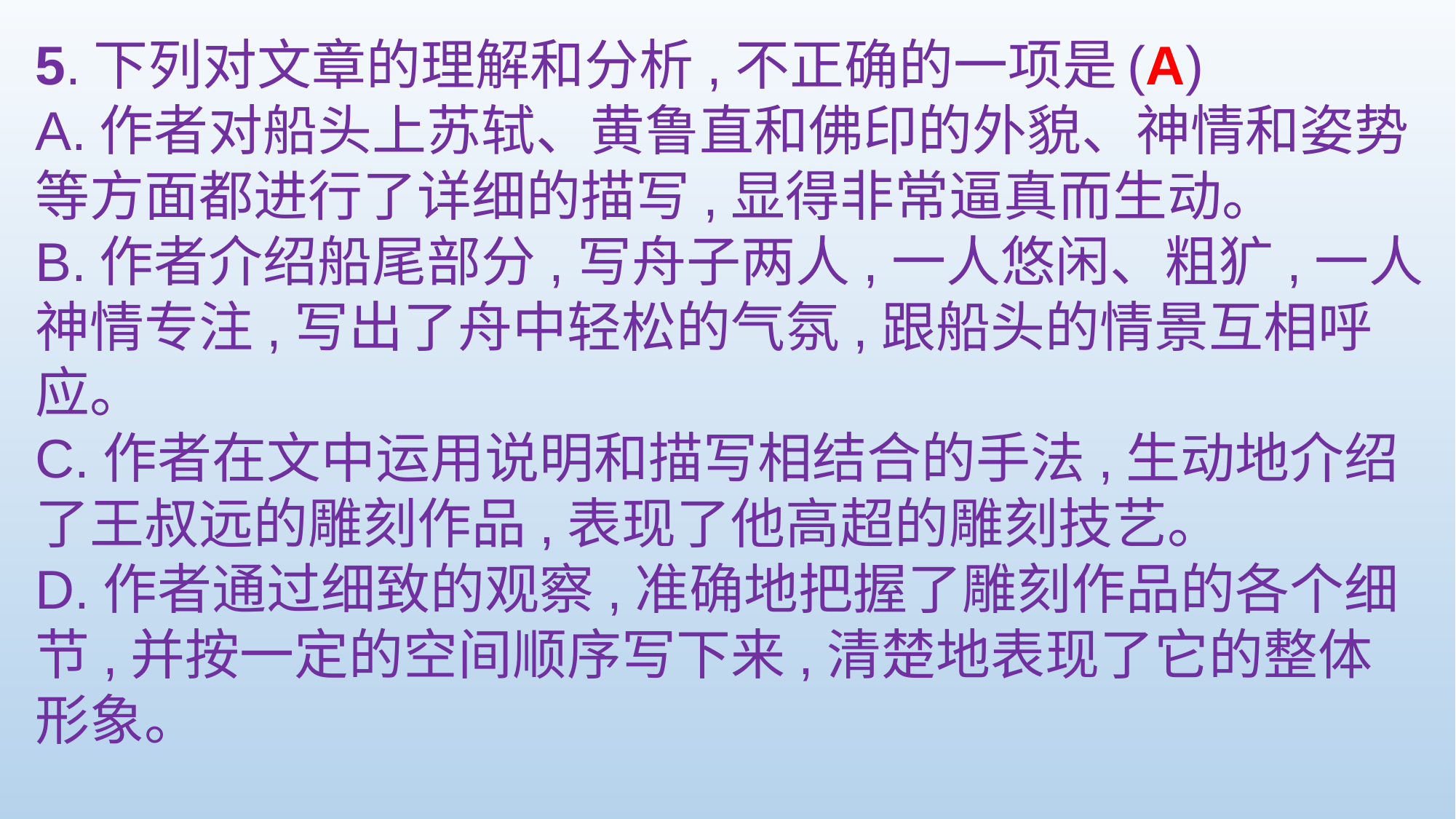

5.下列对文章的理解和分析,不正确的一项是
A.作者对船头上苏轼、黄鲁直和佛印的外貌、神情和姿势等方面都进行了详细的描写,显得非常逼真而生动。
B.作者介绍船尾部分,写舟子两人,一人悠闲、粗犷,一人神情专注,写出了舟中轻松的气氛,跟船头的情景互相呼应。
C.作者在文中运用说明和描写相结合的手法,生动地介绍了王叔远的雕刻作品,表现了他高超的雕刻技艺。
D.作者通过细致的观察,准确地把握了雕刻作品的各个细节,并按一定的空间顺序写下来,清楚地表现了它的整体形象。
(A)